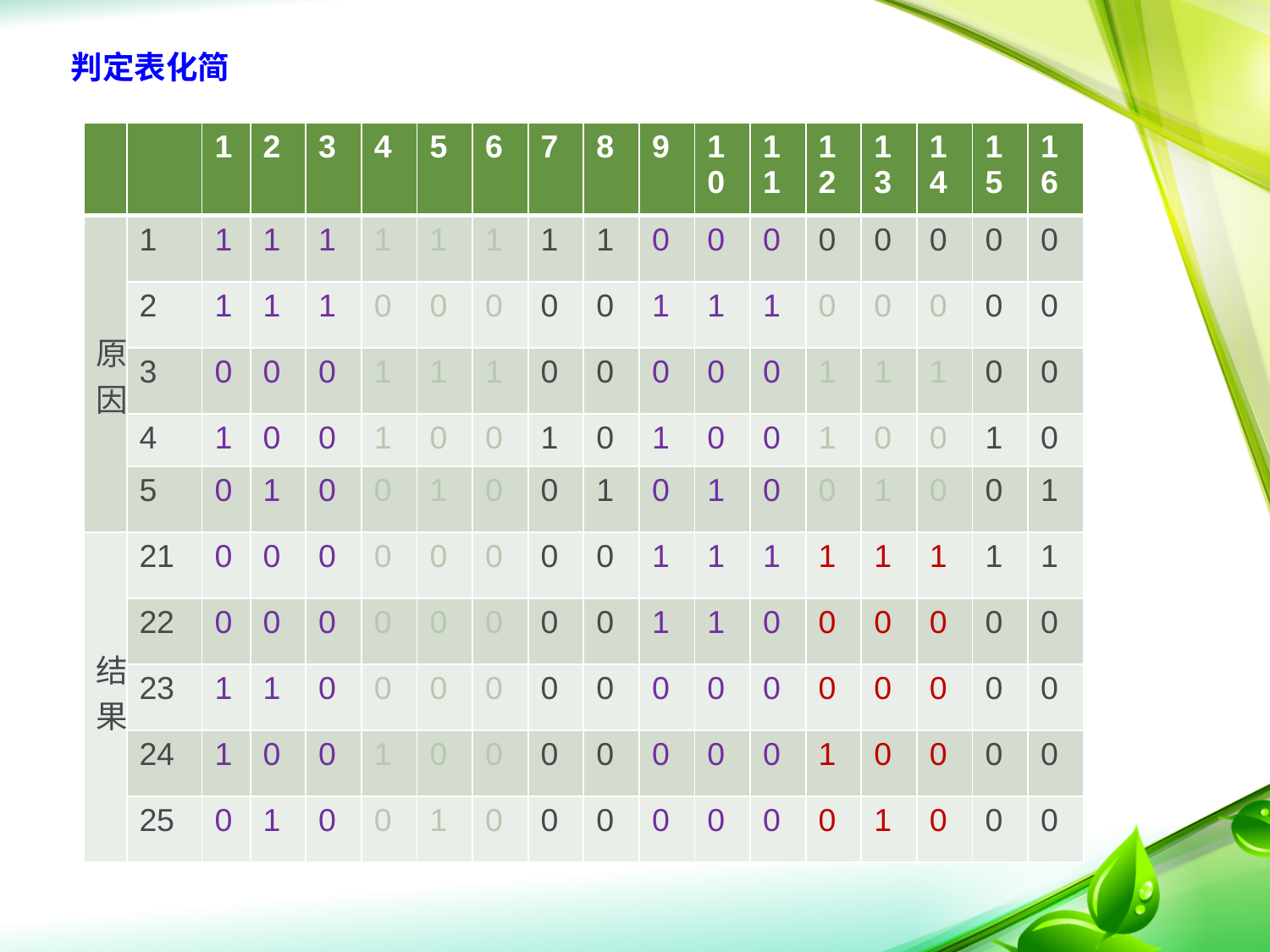

判定表化简
|  |  | 1 | 2 | 3 | 4 | 5 | 6 | 7 | 8 | 9 | 10 | 11 | 12 | 13 | 14 | 15 | 16 |
| --- | --- | --- | --- | --- | --- | --- | --- | --- | --- | --- | --- | --- | --- | --- | --- | --- | --- |
| 原因 | 1 | 1 | 1 | 1 | 1 | 1 | 1 | 1 | 1 | 0 | 0 | 0 | 0 | 0 | 0 | 0 | 0 |
|  | 2 | 1 | 1 | 1 | 0 | 0 | 0 | 0 | 0 | 1 | 1 | 1 | 0 | 0 | 0 | 0 | 0 |
|  | 3 | 0 | 0 | 0 | 1 | 1 | 1 | 0 | 0 | 0 | 0 | 0 | 1 | 1 | 1 | 0 | 0 |
|  | 4 | 1 | 0 | 0 | 1 | 0 | 0 | 1 | 0 | 1 | 0 | 0 | 1 | 0 | 0 | 1 | 0 |
|  | 5 | 0 | 1 | 0 | 0 | 1 | 0 | 0 | 1 | 0 | 1 | 0 | 0 | 1 | 0 | 0 | 1 |
| 结果 | 21 | 0 | 0 | 0 | 0 | 0 | 0 | 0 | 0 | 1 | 1 | 1 | 1 | 1 | 1 | 1 | 1 |
|  | 22 | 0 | 0 | 0 | 0 | 0 | 0 | 0 | 0 | 1 | 1 | 0 | 0 | 0 | 0 | 0 | 0 |
|  | 23 | 1 | 1 | 0 | 0 | 0 | 0 | 0 | 0 | 0 | 0 | 0 | 0 | 0 | 0 | 0 | 0 |
|  | 24 | 1 | 0 | 0 | 1 | 0 | 0 | 0 | 0 | 0 | 0 | 0 | 1 | 0 | 0 | 0 | 0 |
|  | 25 | 0 | 1 | 0 | 0 | 1 | 0 | 0 | 0 | 0 | 0 | 0 | 0 | 1 | 0 | 0 | 0 |